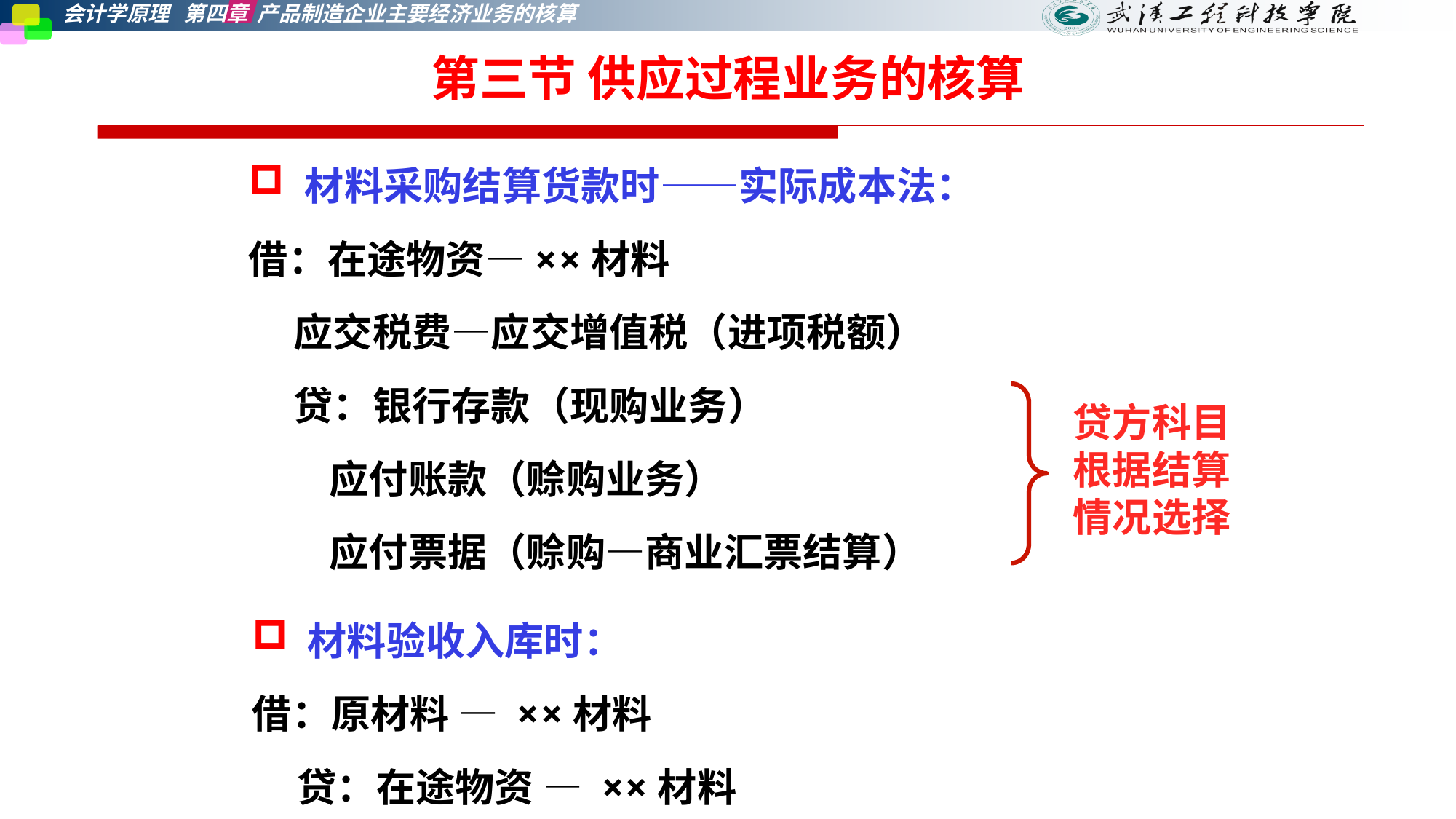

第三节 供应过程业务的核算
材料采购结算货款时——实际成本法：
借：在途物资—××材料
    应交税费—应交增值税（进项税额）
    贷：银行存款（现购业务）
        应付账款（赊购业务）
        应付票据（赊购—商业汇票结算）

贷方科目根据结算情况选择
 材料验收入库时：
借：原材料 — ××材料
    贷：在途物资 — ××材料